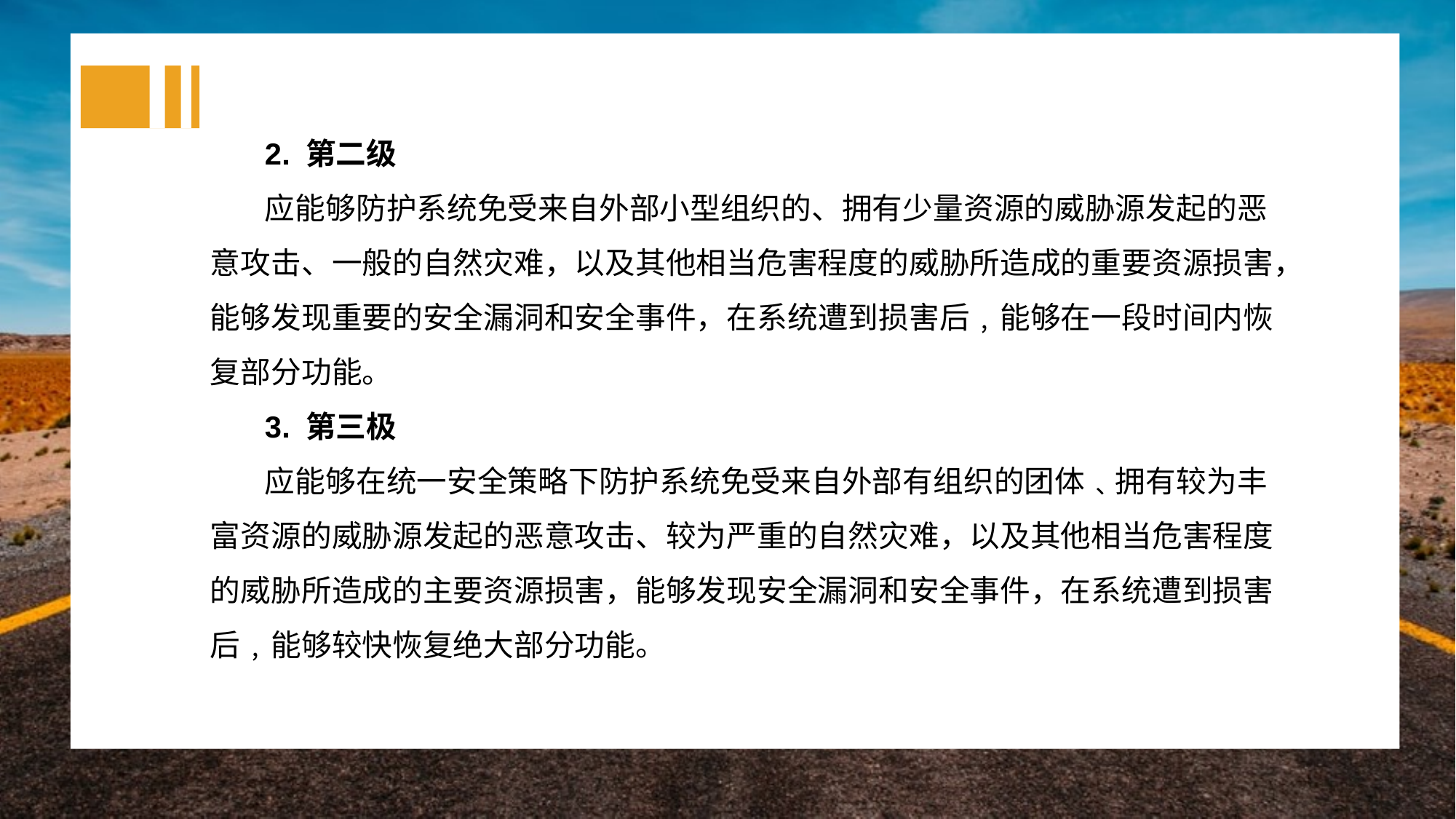

2. 第二级
应能够防护系统免受来自外部小型组织的、拥有少量资源的威胁源发起的恶意攻击、一般的自然灾难，以及其他相当危害程度的威胁所造成的重要资源损害，能够发现重要的安全漏洞和安全事件，在系统遭到损害后﹐能够在一段时间内恢复部分功能。
3. 第三极
应能够在统一安全策略下防护系统免受来自外部有组织的团体﹑拥有较为丰富资源的威胁源发起的恶意攻击、较为严重的自然灾难，以及其他相当危害程度的威胁所造成的主要资源损害，能够发现安全漏洞和安全事件，在系统遭到损害后﹐能够较快恢复绝大部分功能。